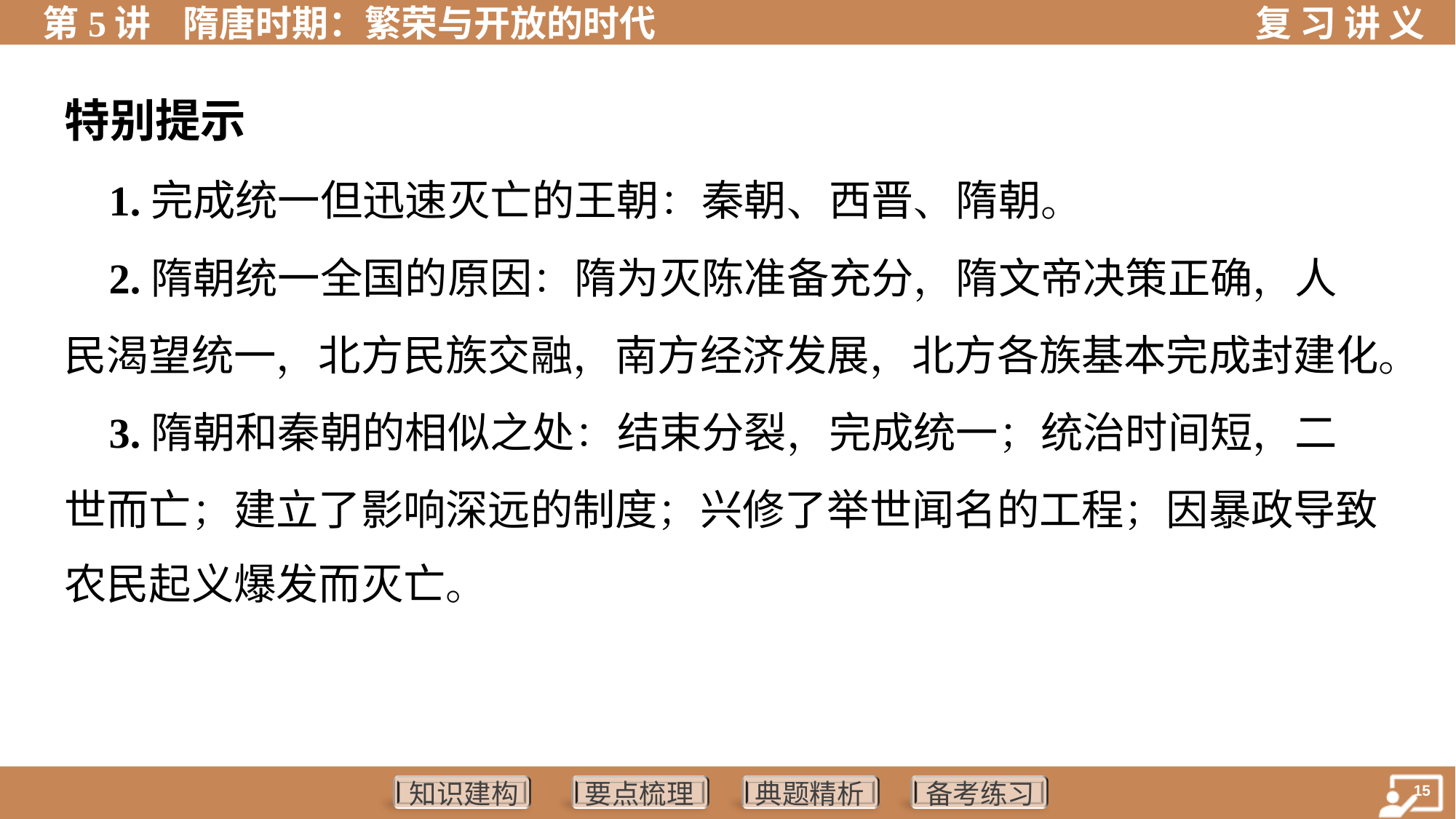

特别提示
    1.完成统一但迅速灭亡的王朝：秦朝、西晋、隋朝。
    2.隋朝统一全国的原因：隋为灭陈准备充分，隋文帝决策正确，人
民渴望统一，北方民族交融，南方经济发展，北方各族基本完成封建化。
    3.隋朝和秦朝的相似之处：结束分裂，完成统一；统治时间短，二
世而亡；建立了影响深远的制度；兴修了举世闻名的工程；因暴政导致
农民起义爆发而灭亡。